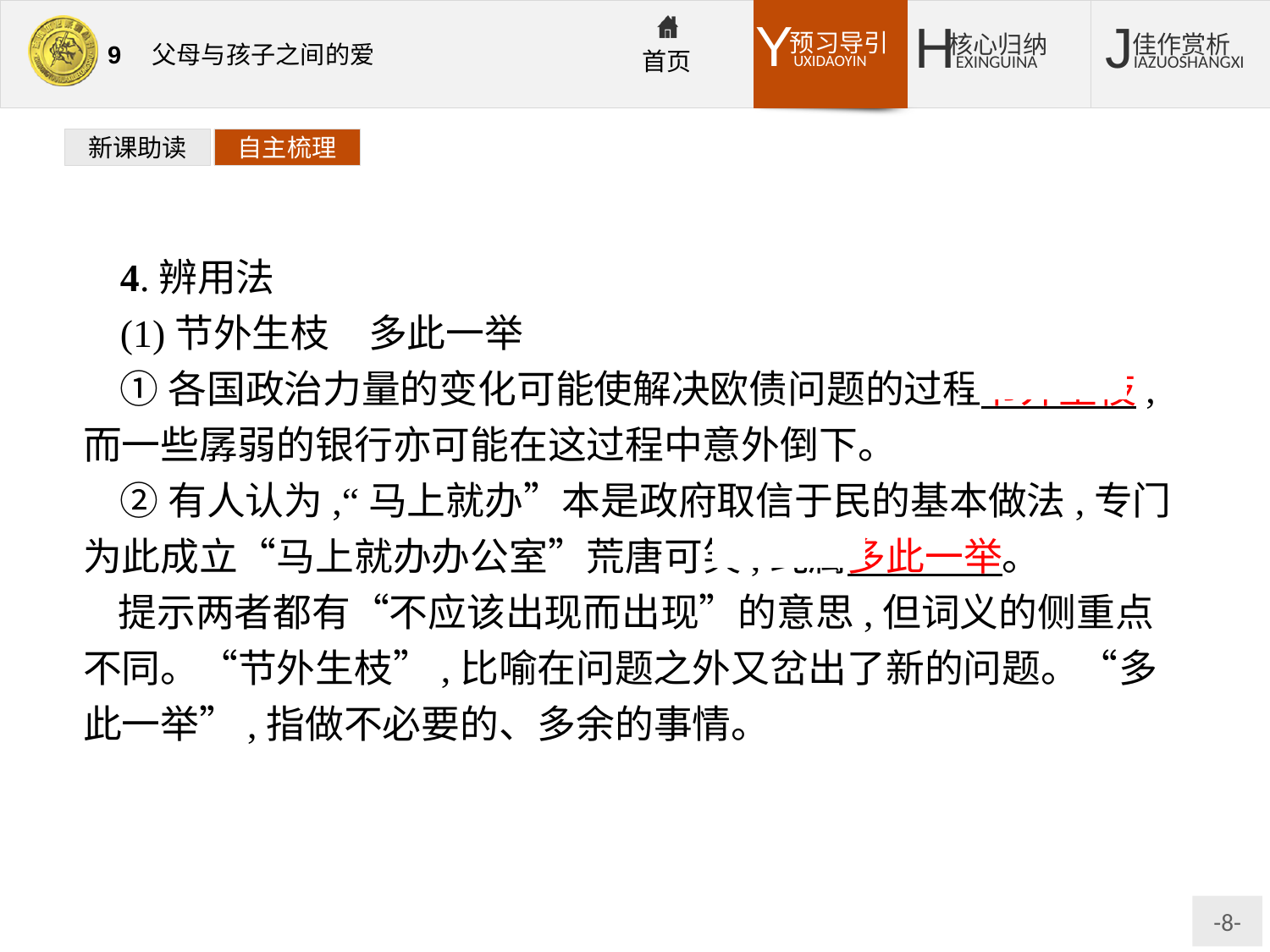

新课助读
自主梳理
4.辨用法
(1)节外生枝　多此一举
①各国政治力量的变化可能使解决欧债问题的过程节外生枝,而一些孱弱的银行亦可能在这过程中意外倒下。
②有人认为,“马上就办”本是政府取信于民的基本做法,专门为此成立“马上就办办公室”荒唐可笑,纯属多此一举。
提示两者都有“不应该出现而出现”的意思,但词义的侧重点不同。“节外生枝”,比喻在问题之外又岔出了新的问题。“多此一举”,指做不必要的、多余的事情。